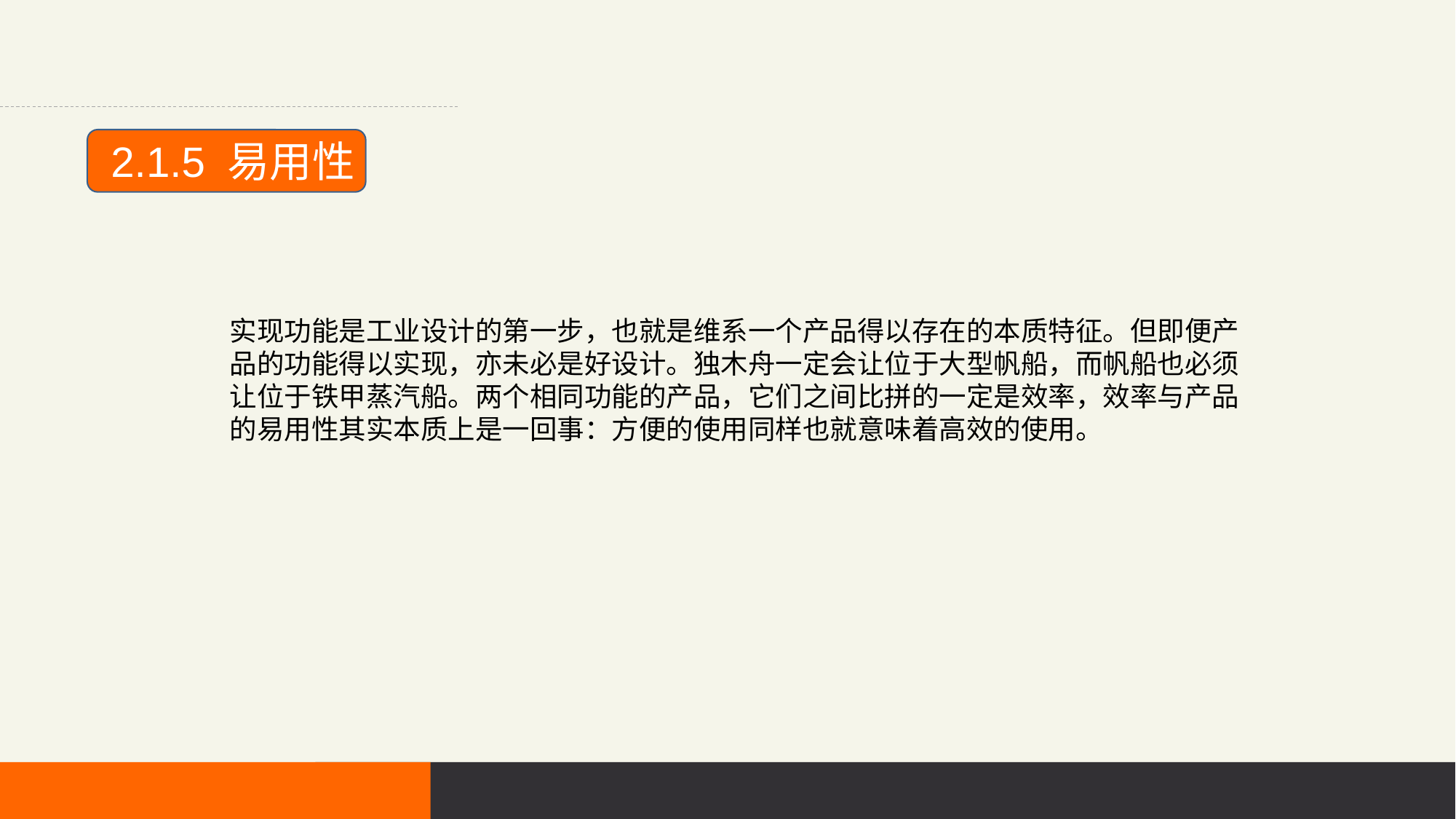

2.1.5 易用性
实现功能是工业设计的第一步，也就是维系一个产品得以存在的本质特征。但即便产品的功能得以实现，亦未必是好设计。独木舟一定会让位于大型帆船，而帆船也必须让位于铁甲蒸汽船。两个相同功能的产品，它们之间比拼的一定是效率，效率与产品的易用性其实本质上是一回事：方便的使用同样也就意味着高效的使用。